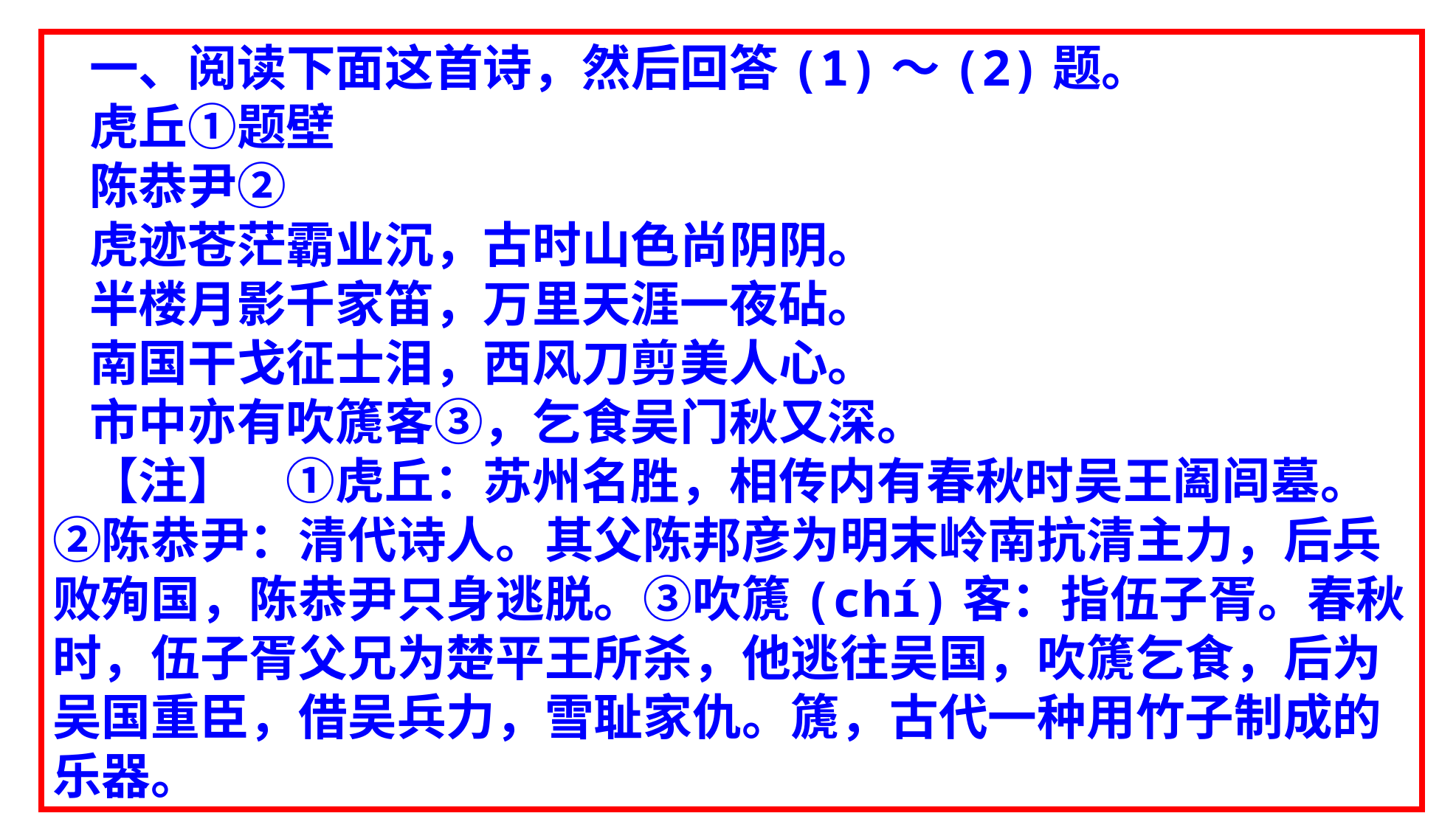

一、阅读下面这首诗，然后回答(1)～(2)题。
虎丘①题壁
陈恭尹②
虎迹苍茫霸业沉，古时山色尚阴阴。
半楼月影千家笛，万里天涯一夜砧。
南国干戈征士泪，西风刀剪美人心。
市中亦有吹篪客③，乞食吴门秋又深。
【注】　①虎丘：苏州名胜，相传内有春秋时吴王阖闾墓。②陈恭尹：清代诗人。其父陈邦彦为明末岭南抗清主力，后兵败殉国，陈恭尹只身逃脱。③吹篪(chí)客：指伍子胥。春秋时，伍子胥父兄为楚平王所杀，他逃往吴国，吹篪乞食，后为吴国重臣，借吴兵力，雪耻家仇。篪，古代一种用竹子制成的乐器。